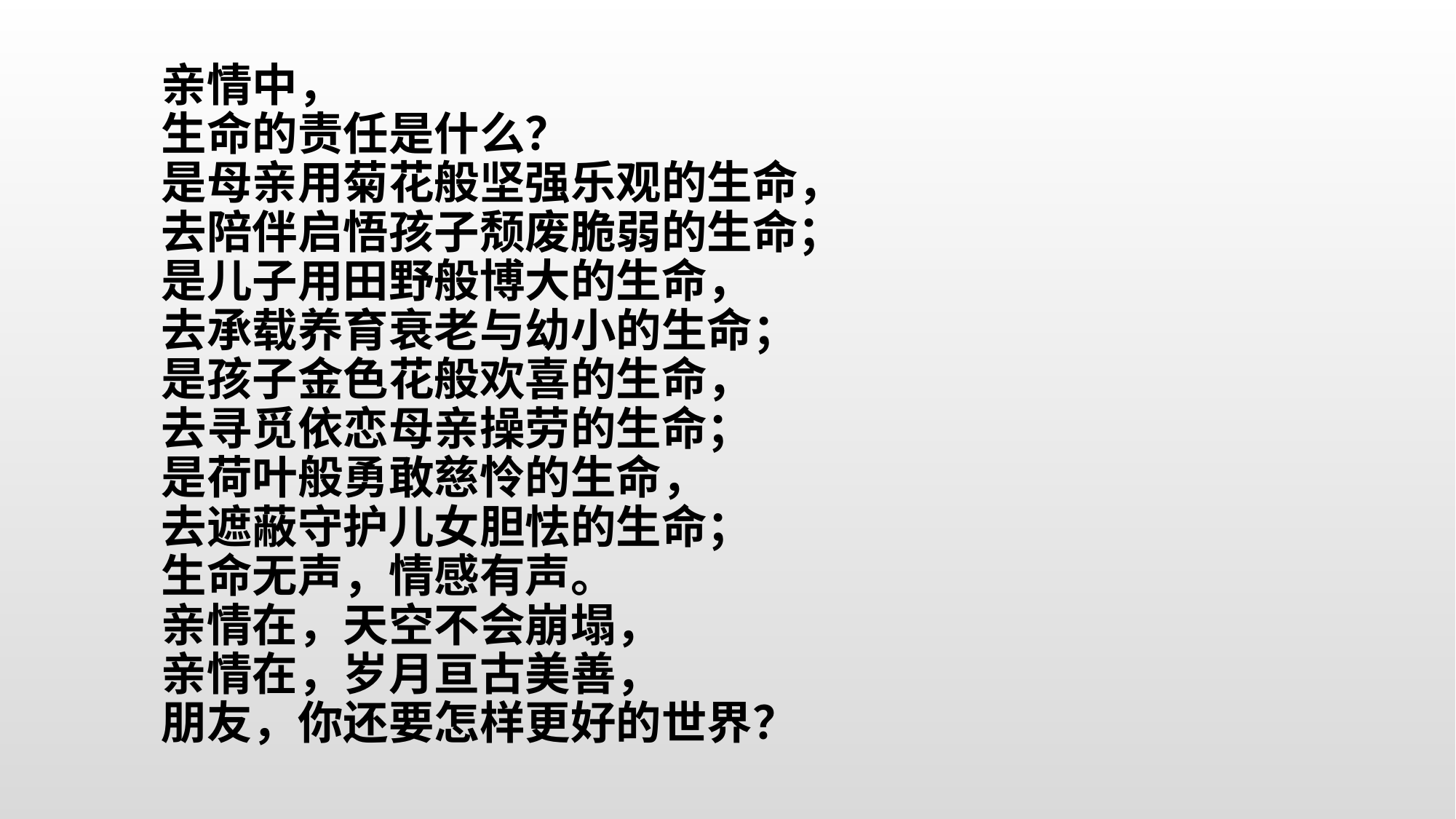

亲情中，
生命的责任是什么？
是母亲用菊花般坚强乐观的生命，
去陪伴启悟孩子颓废脆弱的生命；
是儿子用田野般博大的生命，
去承载养育衰老与幼小的生命；
是孩子金色花般欢喜的生命，
去寻觅依恋母亲操劳的生命；
是荷叶般勇敢慈怜的生命，
去遮蔽守护儿女胆怯的生命；
生命无声，情感有声。
亲情在，天空不会崩塌，
亲情在，岁月亘古美善，
朋友，你还要怎样更好的世界？